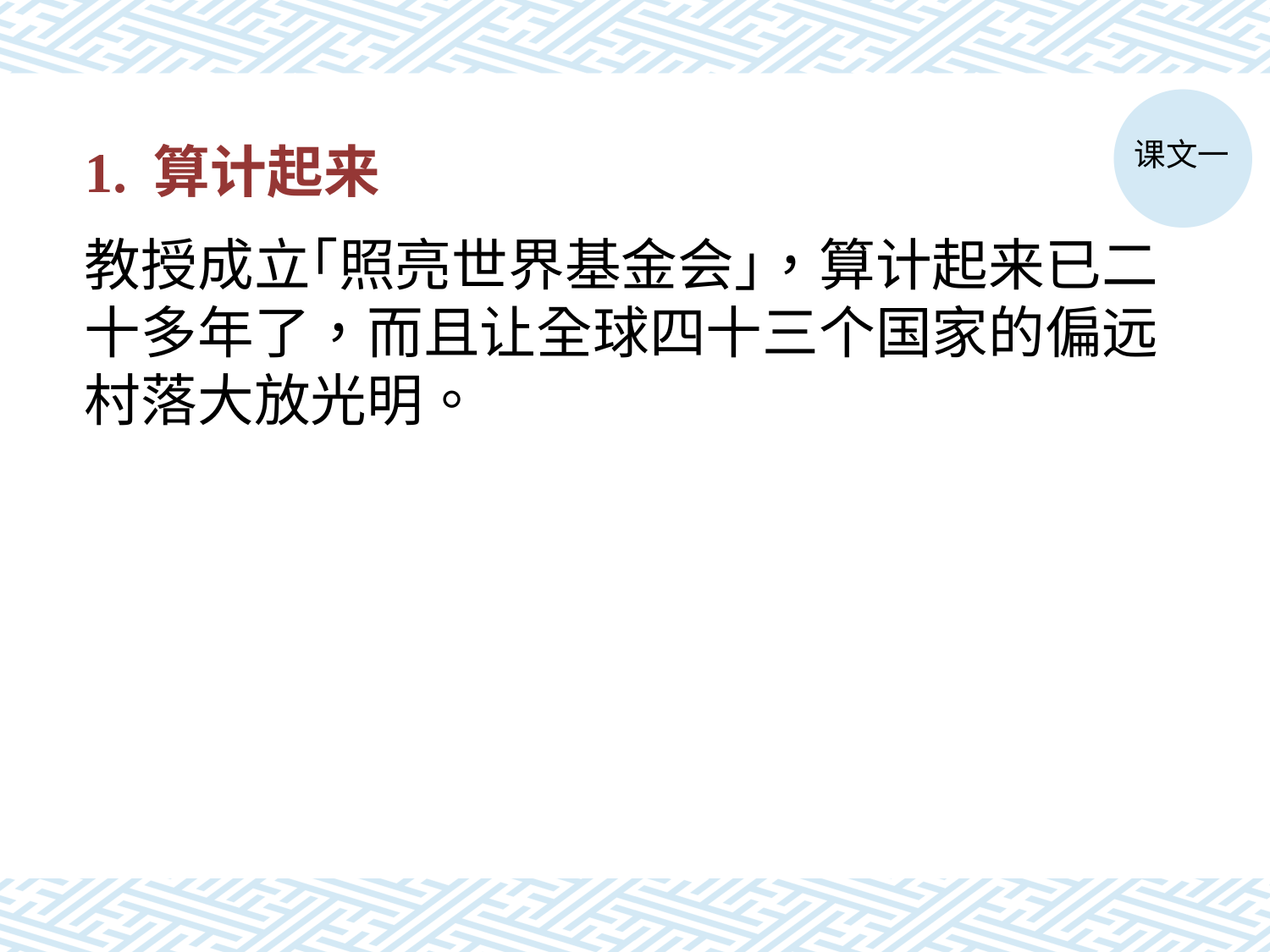

# 1. 算计起来
课文一
教授成立｢照亮世界基金会｣，算计起来已二十多年了，而且让全球四十三个国家的偏远村落大放光明。